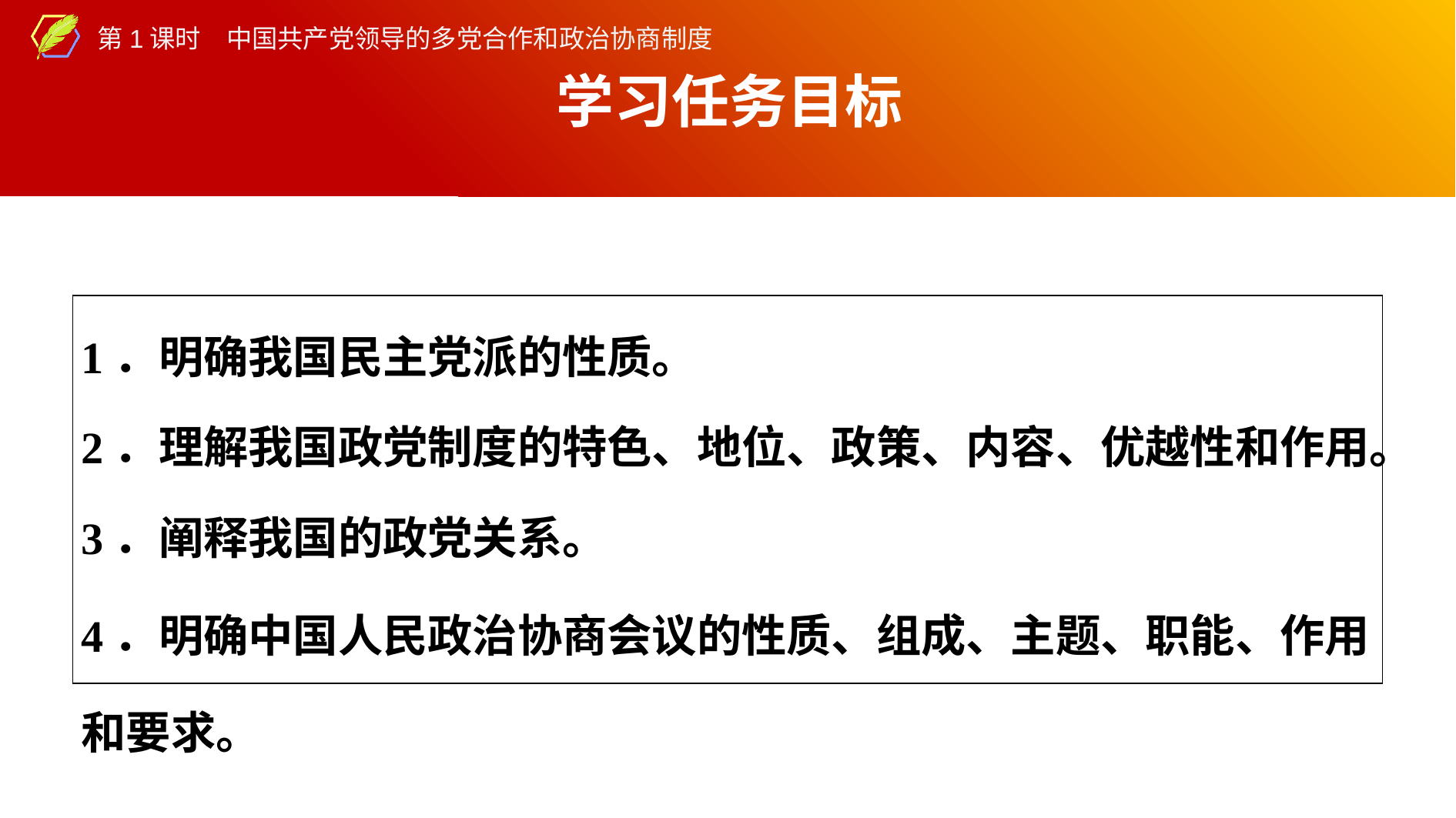

学习任务目标
| 1．明确我国民主党派的性质。 2．理解我国政党制度的特色、地位、政策、内容、优越性和作用。 3．阐释我国的政党关系。 4．明确中国人民政治协商会议的性质、组成、主题、职能、作用和要求。 |
| --- |